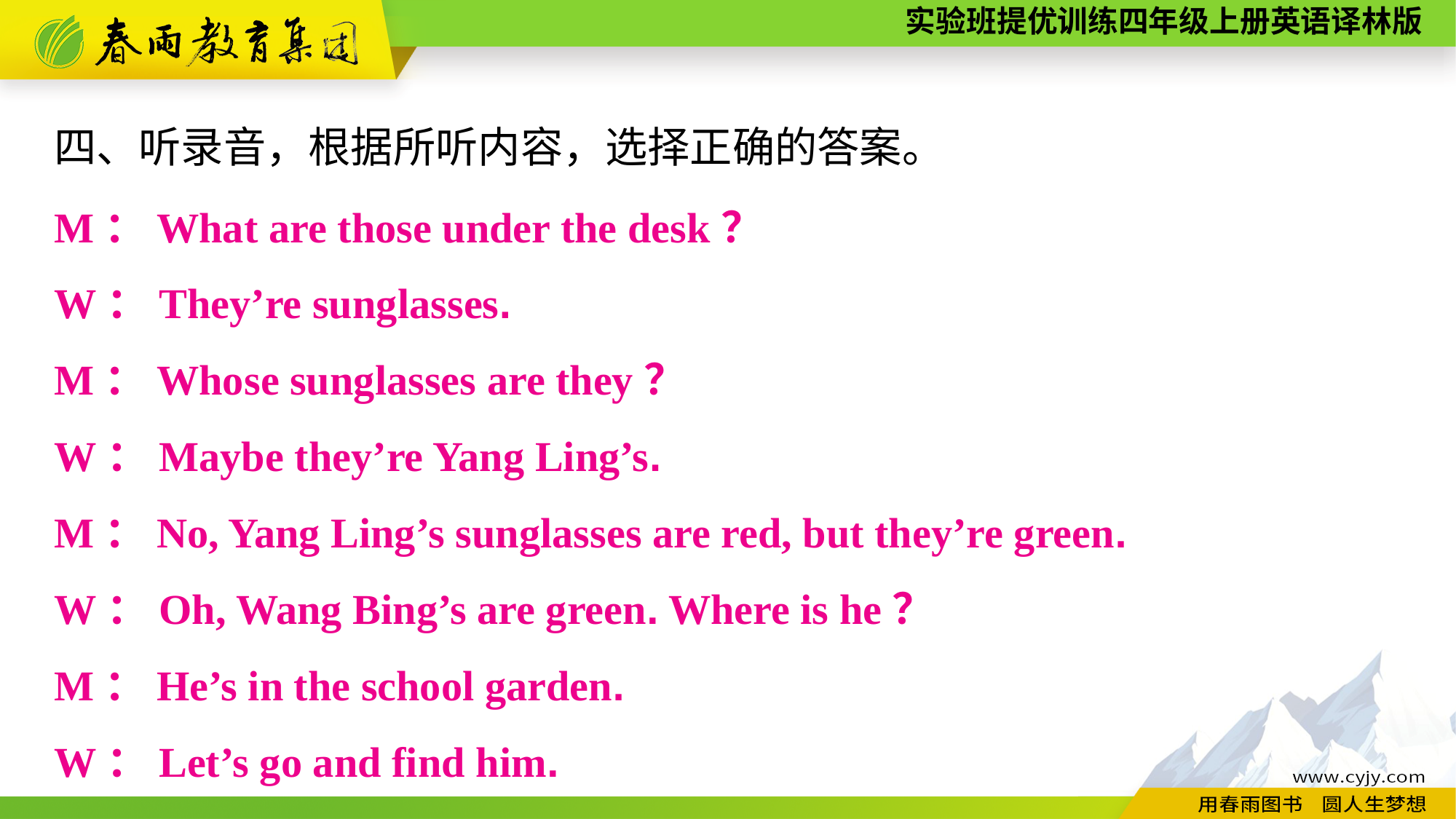

四、听录音，根据所听内容，选择正确的答案。
M：What are those under the desk？
W：They’re sunglasses.
M：Whose sunglasses are they？
W：Maybe they’re Yang Ling’s.
M：No, Yang Ling’s sunglasses are red, but they’re green.
W：Oh, Wang Bing’s are green. Where is he？
M：He’s in the school garden.
W：Let’s go and find him.